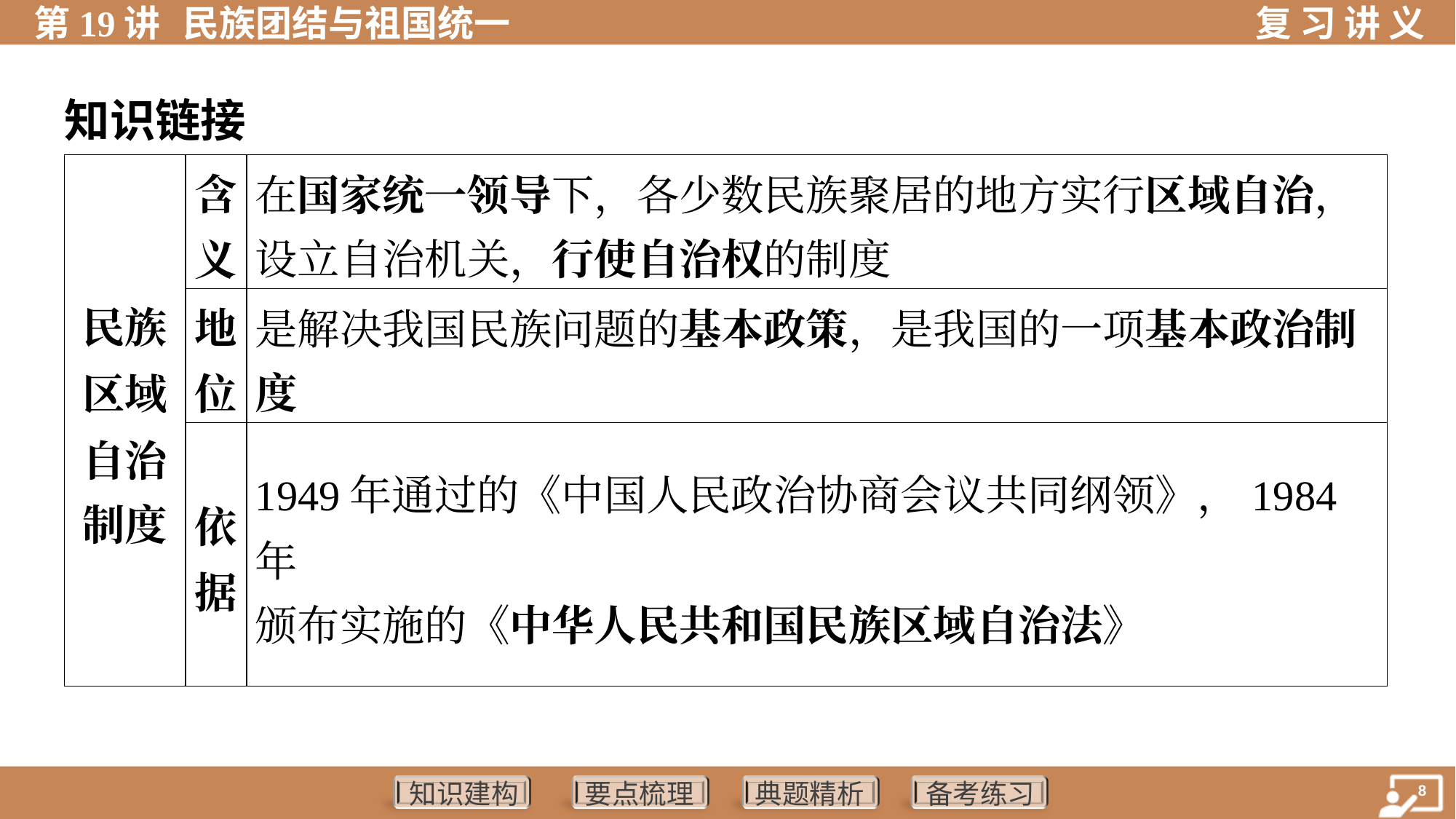

知识链接
| 民族 区域 自治 制度 | 含 义 | 在国家统一领导下，各少数民族聚居的地方实行区域自治， 设立自治机关，行使自治权的制度 |
| --- | --- | --- |
|  | 地 位 | 是解决我国民族问题的基本政策，是我国的一项基本政治制 度 |
|  | 依 据 | 1949年通过的《中国人民政治协商会议共同纲领》，1984年 颁布实施的《中华人民共和国民族区域自治法》 |